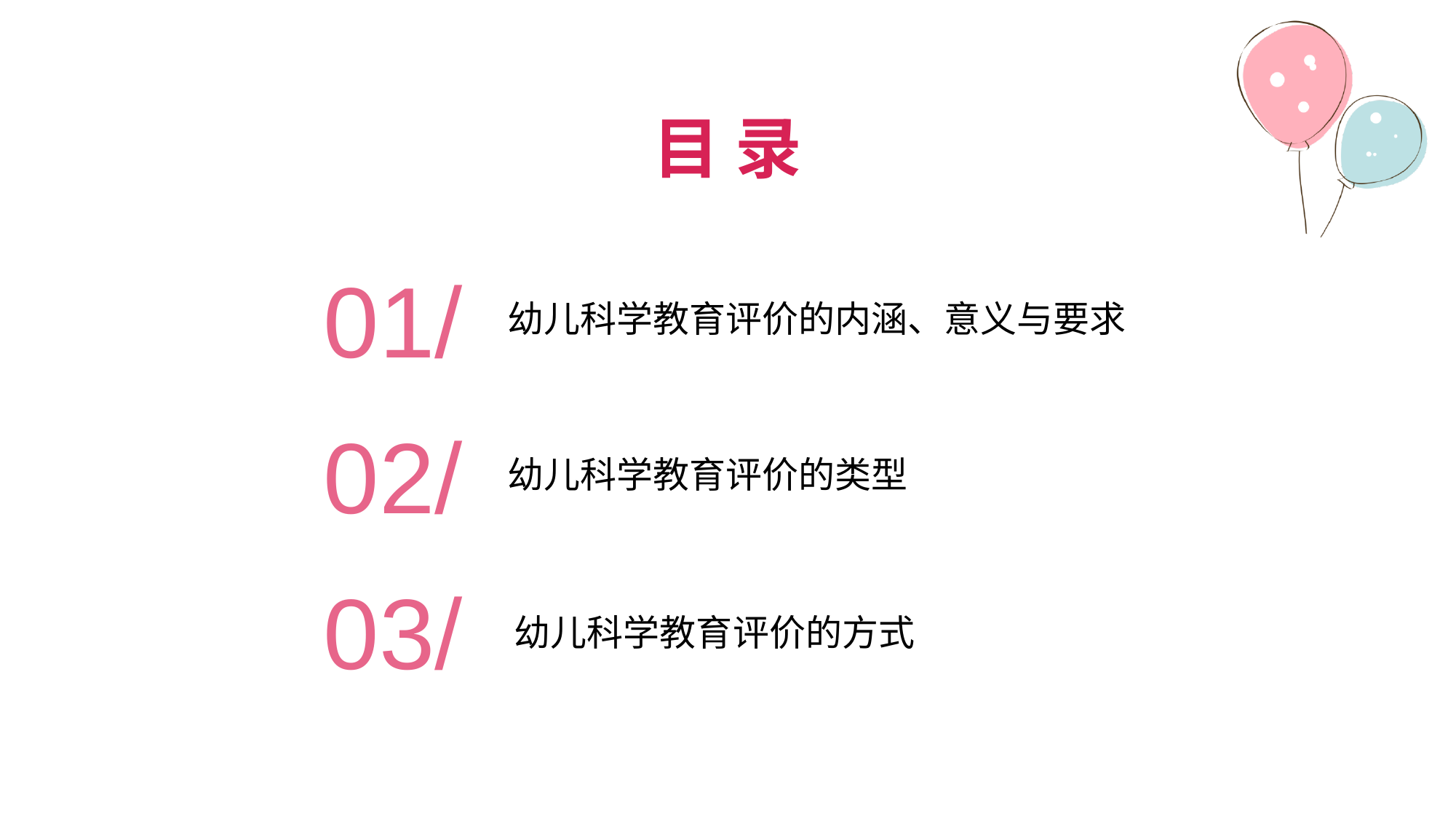

目 录
01/
幼儿科学教育评价的内涵、意义与要求
02/
幼儿科学教育评价的类型
03/
幼儿科学教育评价的方式